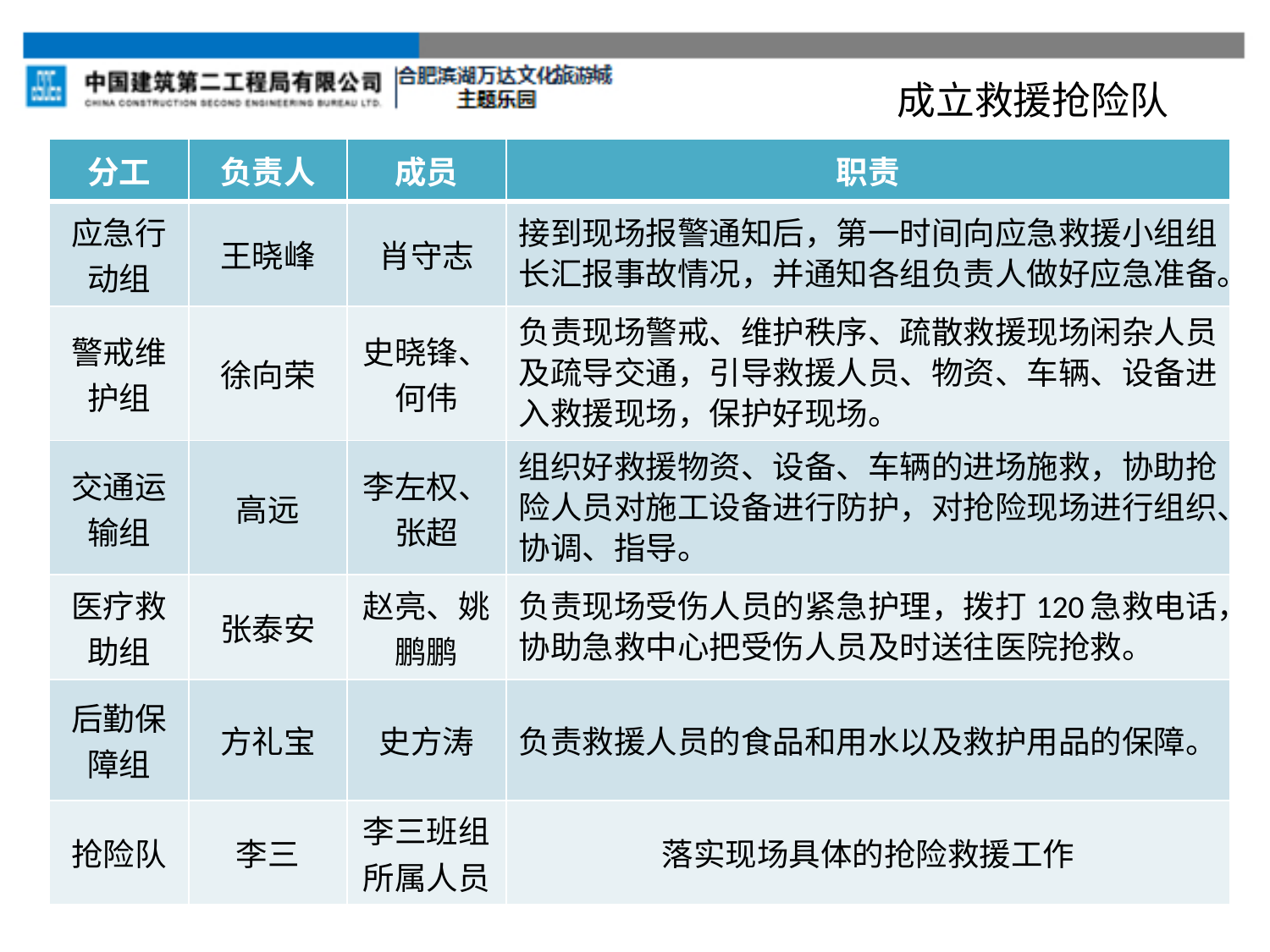

成立救援抢险队
| 分工 | 负责人 | 成员 | 职责 |
| --- | --- | --- | --- |
| 应急行动组 | 王晓峰 | 肖守志 | 接到现场报警通知后，第一时间向应急救援小组组长汇报事故情况，并通知各组负责人做好应急准备。 |
| 警戒维护组 | 徐向荣 | 史晓锋、何伟 | 负责现场警戒、维护秩序、疏散救援现场闲杂人员及疏导交通，引导救援人员、物资、车辆、设备进入救援现场，保护好现场。 |
| 交通运输组 | 高远 | 李左权、张超 | 组织好救援物资、设备、车辆的进场施救，协助抢险人员对施工设备进行防护，对抢险现场进行组织、协调、指导。 |
| 医疗救助组 | 张泰安 | 赵亮、姚鹏鹏 | 负责现场受伤人员的紧急护理，拨打120急救电话，协助急救中心把受伤人员及时送往医院抢救。 |
| 后勤保障组 | 方礼宝 | 史方涛 | 负责救援人员的食品和用水以及救护用品的保障。 |
| 抢险队 | 李三 | 李三班组所属人员 | 落实现场具体的抢险救援工作 |